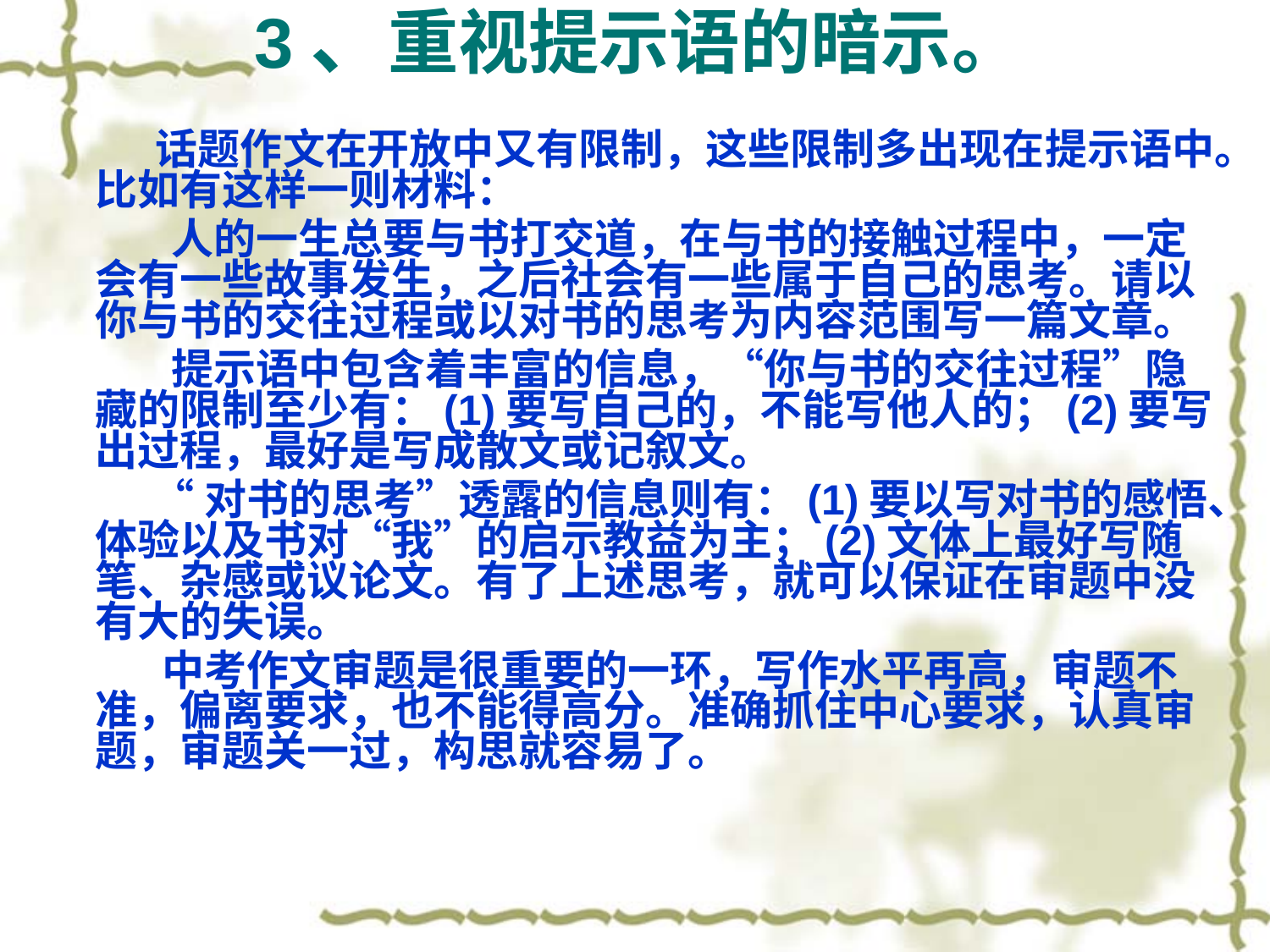

# 3、重视提示语的暗示。
              话题作文在开放中又有限制，这些限制多出现在提示语中。比如有这样一则材料：
            人的一生总要与书打交道，在与书的接触过程中，一定会有一些故事发生，之后社会有一些属于自己的思考。请以你与书的交往过程或以对书的思考为内容范围写一篇文章。
            提示语中包含着丰富的信息，“你与书的交往过程”隐藏的限制至少有：(1)要写自己的，不能写他人的；(2)要写出过程，最好是写成散文或记叙文。
           “对书的思考”透露的信息则有：(1)要以写对书的感悟、体验以及书对“我”的启示教益为主；(2)文体上最好写随笔、杂感或议论文。有了上述思考，就可以保证在审题中没有大的失误。
           中考作文审题是很重要的一环，写作水平再高，审题不准，偏离要求，也不能得高分。准确抓住中心要求，认真审题，审题关一过，构思就容易了。
193